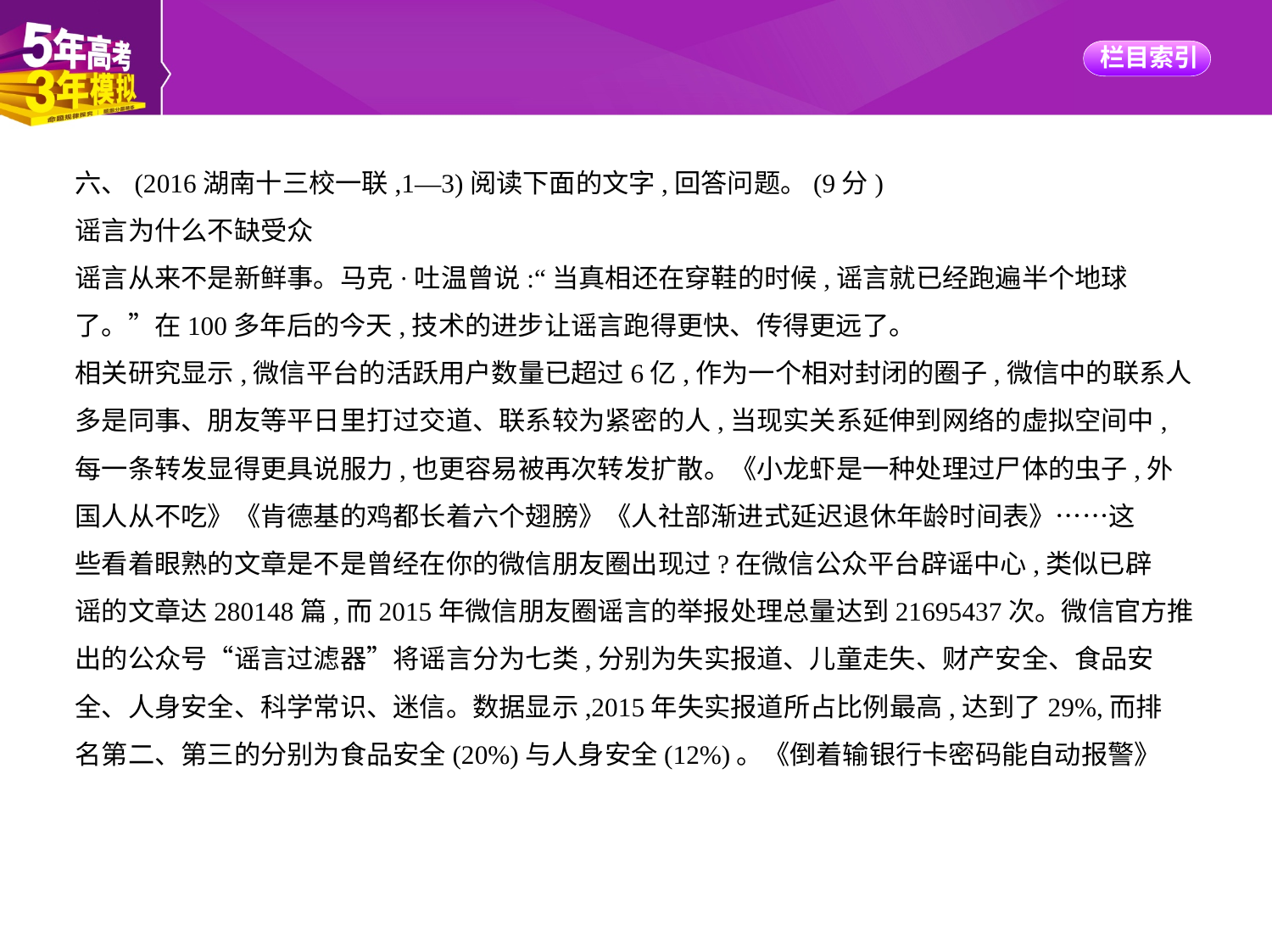

六、(2016湖南十三校一联,1—3)阅读下面的文字,回答问题。(9分)
谣言为什么不缺受众
谣言从来不是新鲜事。马克·吐温曾说:“当真相还在穿鞋的时候,谣言就已经跑遍半个地球
了。”在100多年后的今天,技术的进步让谣言跑得更快、传得更远了。
相关研究显示,微信平台的活跃用户数量已超过6亿,作为一个相对封闭的圈子,微信中的联系人
多是同事、朋友等平日里打过交道、联系较为紧密的人,当现实关系延伸到网络的虚拟空间中,
每一条转发显得更具说服力,也更容易被再次转发扩散。《小龙虾是一种处理过尸体的虫子,外
国人从不吃》《肯德基的鸡都长着六个翅膀》《人社部渐进式延迟退休年龄时间表》……这
些看着眼熟的文章是不是曾经在你的微信朋友圈出现过?在微信公众平台辟谣中心,类似已辟
谣的文章达280148篇,而2015年微信朋友圈谣言的举报处理总量达到21695437次。微信官方推
出的公众号“谣言过滤器”将谣言分为七类,分别为失实报道、儿童走失、财产安全、食品安
全、人身安全、科学常识、迷信。数据显示,2015年失实报道所占比例最高,达到了29%,而排
名第二、第三的分别为食品安全(20%)与人身安全(12%)。《倒着输银行卡密码能自动报警》